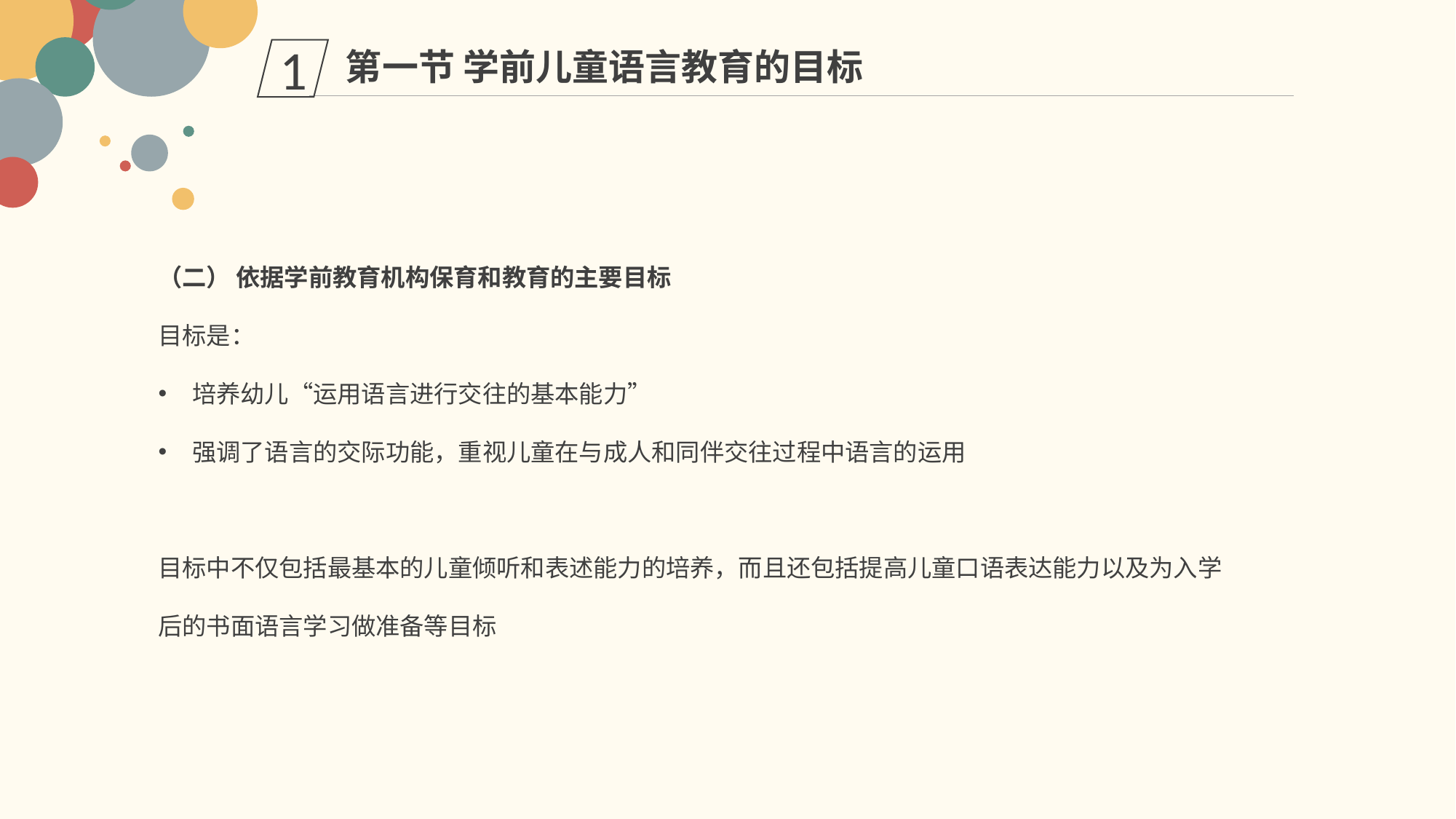

第一节 学前儿童语言教育的目标
1
（二） 依据学前教育机构保育和教育的主要目标
目标是：
培养幼儿“运用语言进行交往的基本能力”
强调了语言的交际功能，重视儿童在与成人和同伴交往过程中语言的运用

目标中不仅包括最基本的儿童倾听和表述能力的培养，而且还包括提高儿童口语表达能力以及为入学后的书面语言学习做准备等目标